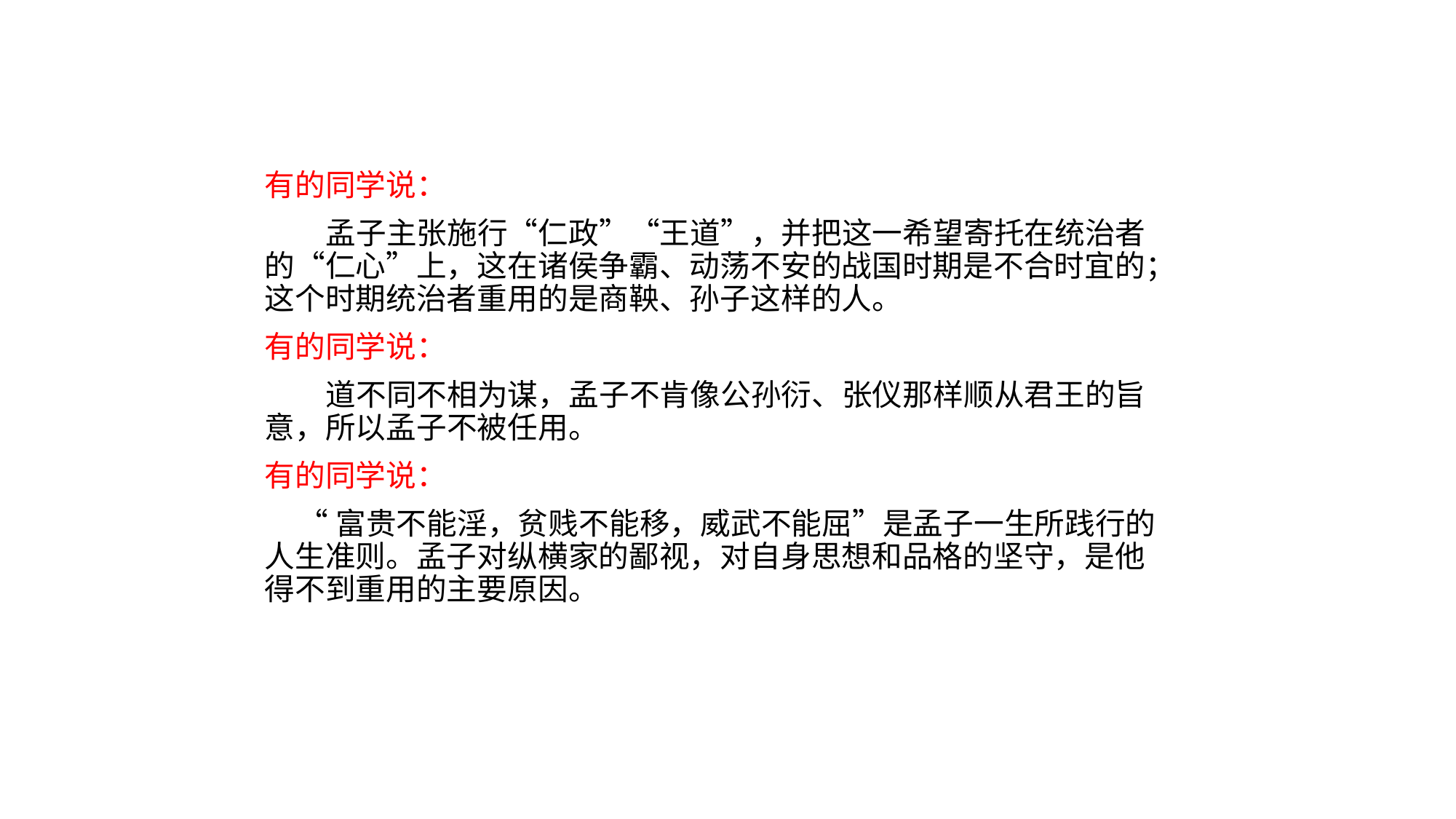

有的同学说：
        孟子主张施行“仁政”“王道”，并把这一希望寄托在统治者的“仁心”上，这在诸侯争霸、动荡不安的战国时期是不合时宜的；这个时期统治者重用的是商鞅、孙子这样的人。
有的同学说：
        道不同不相为谋，孟子不肯像公孙衍、张仪那样顺从君王的旨意，所以孟子不被任用。
有的同学说：
     “富贵不能淫，贫贱不能移，威武不能屈”是孟子一生所践行的人生准则。孟子对纵横家的鄙视，对自身思想和品格的坚守，是他得不到重用的主要原因。